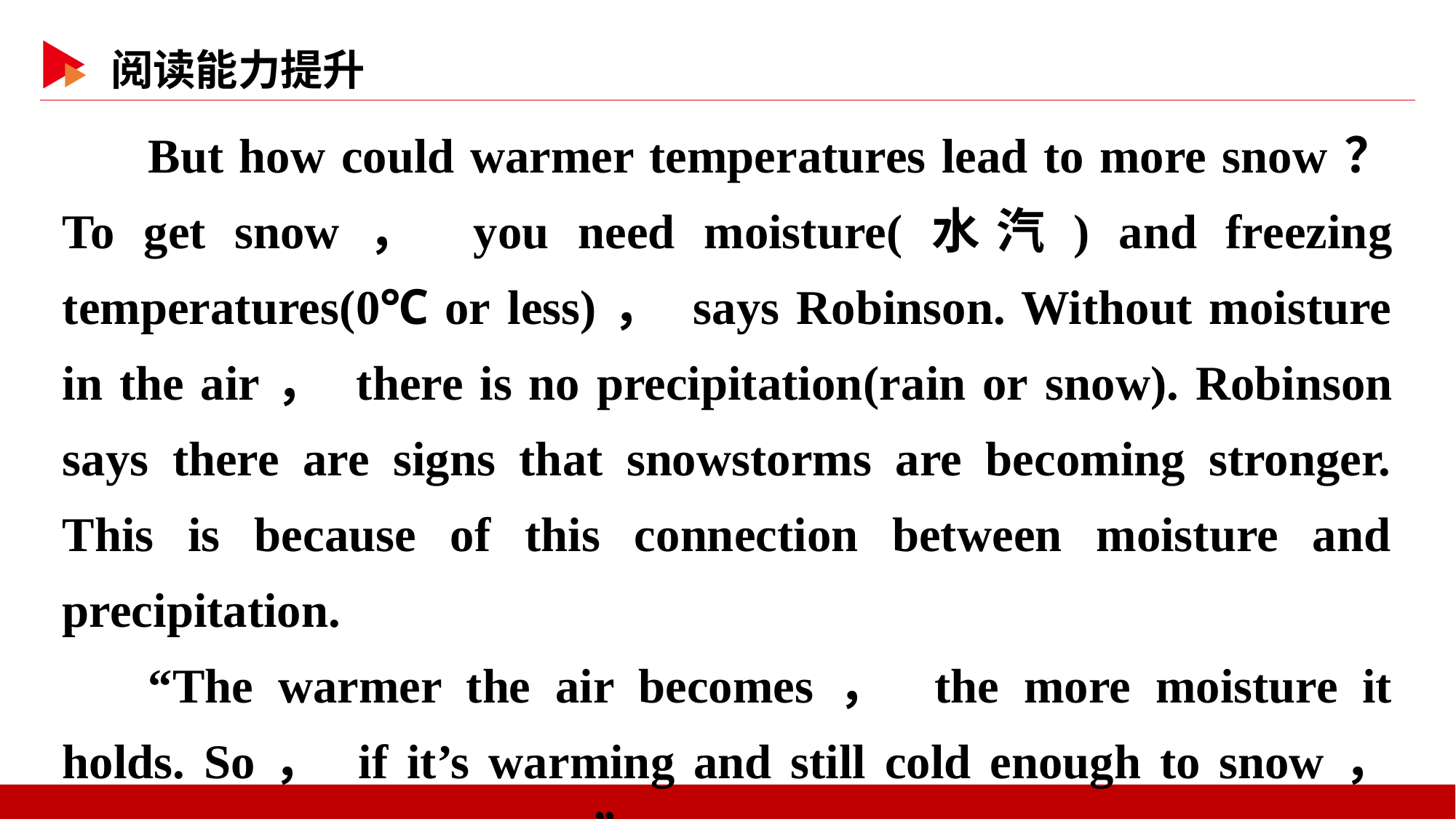

But how could warmer temperatures lead to more snow？ To get snow， you need moisture(水汽) and freezing temperatures(0℃ or less)， says Robinson. Without moisture in the air， there is no precipitation(rain or snow). Robinson says there are signs that snowstorms are becoming stronger. This is because of this connection between moisture and precipitation.
“The warmer the air becomes， the more moisture it holds. So， if it’s warming and still cold enough to snow， you can get more snow，” Robinson says.